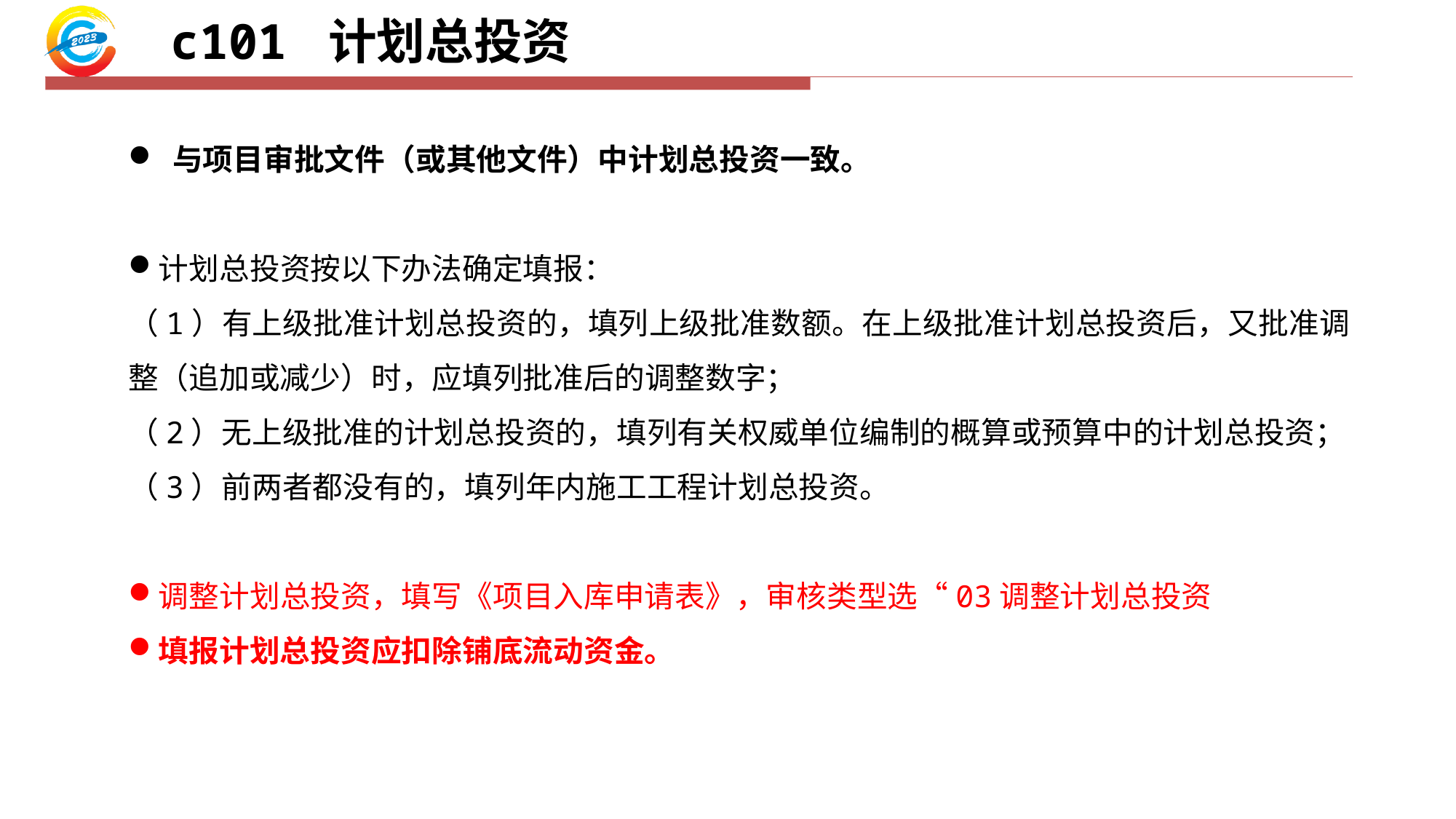

c101 计划总投资
 与项目审批文件（或其他文件）中计划总投资一致。

计划总投资按以下办法确定填报：
（1）有上级批准计划总投资的，填列上级批准数额。在上级批准计划总投资后，又批准调整（追加或减少）时，应填列批准后的调整数字；
（2）无上级批准的计划总投资的，填列有关权威单位编制的概算或预算中的计划总投资；
（3）前两者都没有的，填列年内施工工程计划总投资。

调整计划总投资，填写《项目入库申请表》，审核类型选“03调整计划总投资
填报计划总投资应扣除铺底流动资金。